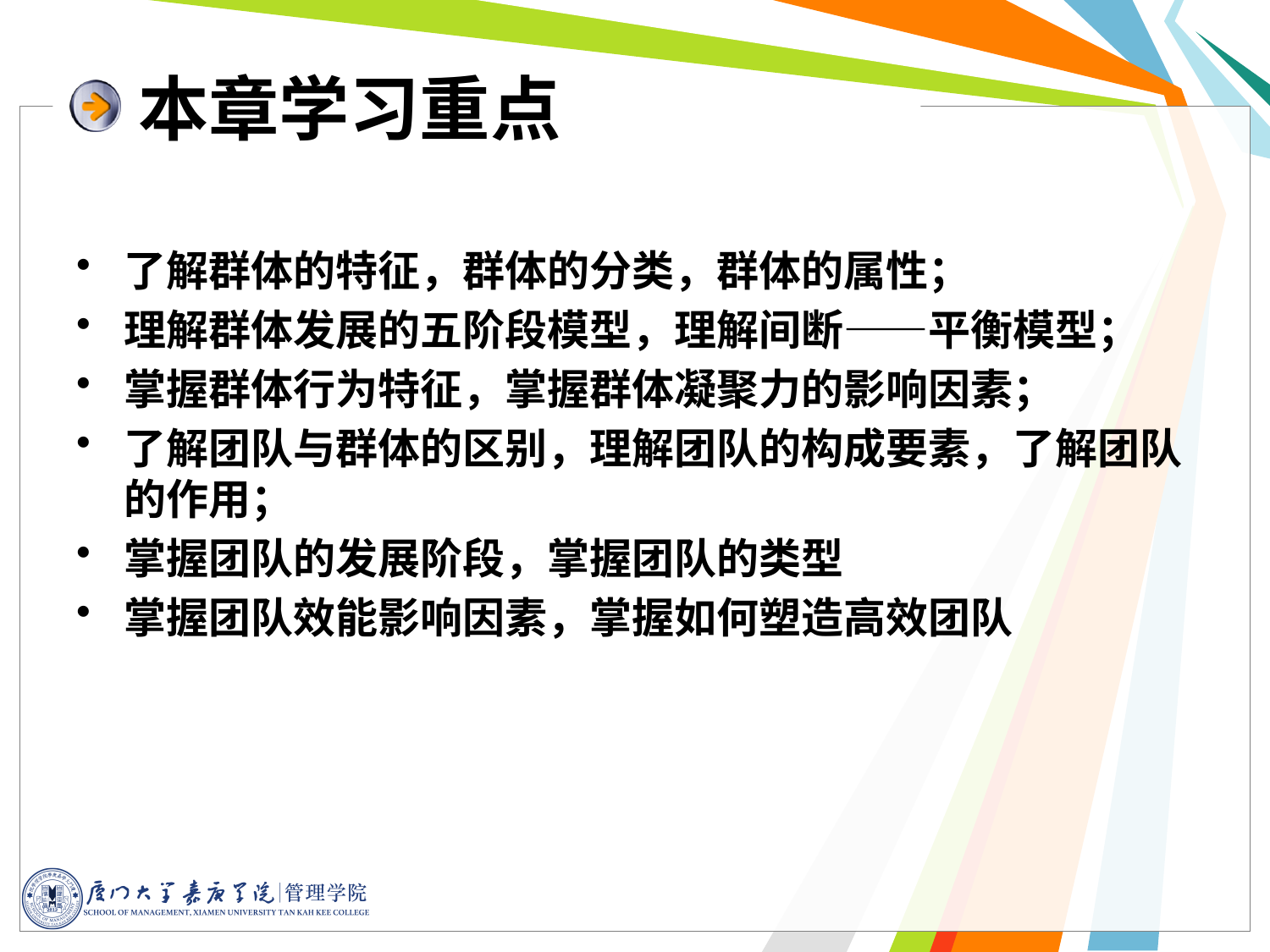

# 本章学习重点
了解群体的特征，群体的分类，群体的属性；
理解群体发展的五阶段模型，理解间断——平衡模型；
掌握群体行为特征，掌握群体凝聚力的影响因素；
了解团队与群体的区别，理解团队的构成要素，了解团队的作用；
掌握团队的发展阶段，掌握团队的类型
掌握团队效能影响因素，掌握如何塑造高效团队